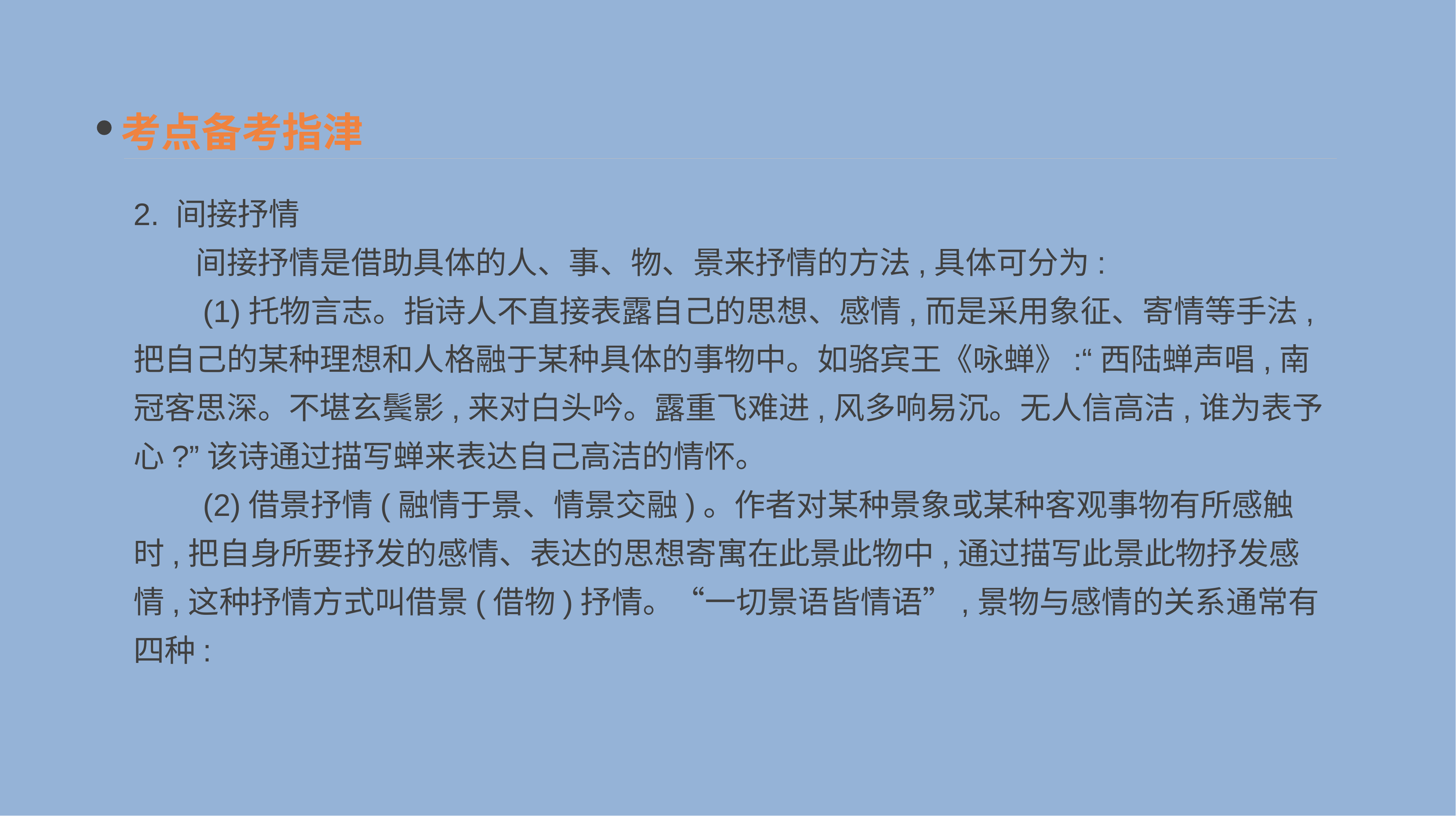

考点备考指津

2. 间接抒情
　　间接抒情是借助具体的人、事、物、景来抒情的方法,具体可分为:
　　(1)托物言志。指诗人不直接表露自己的思想、感情,而是采用象征、寄情等手法,把自己的某种理想和人格融于某种具体的事物中。如骆宾王《咏蝉》:“西陆蝉声唱,南冠客思深。不堪玄鬓影,来对白头吟。露重飞难进,风多响易沉。无人信高洁,谁为表予心?”该诗通过描写蝉来表达自己高洁的情怀。
　　(2)借景抒情(融情于景、情景交融)。作者对某种景象或某种客观事物有所感触时,把自身所要抒发的感情、表达的思想寄寓在此景此物中,通过描写此景此物抒发感情,这种抒情方式叫借景(借物)抒情。“一切景语皆情语”,景物与感情的关系通常有四种: